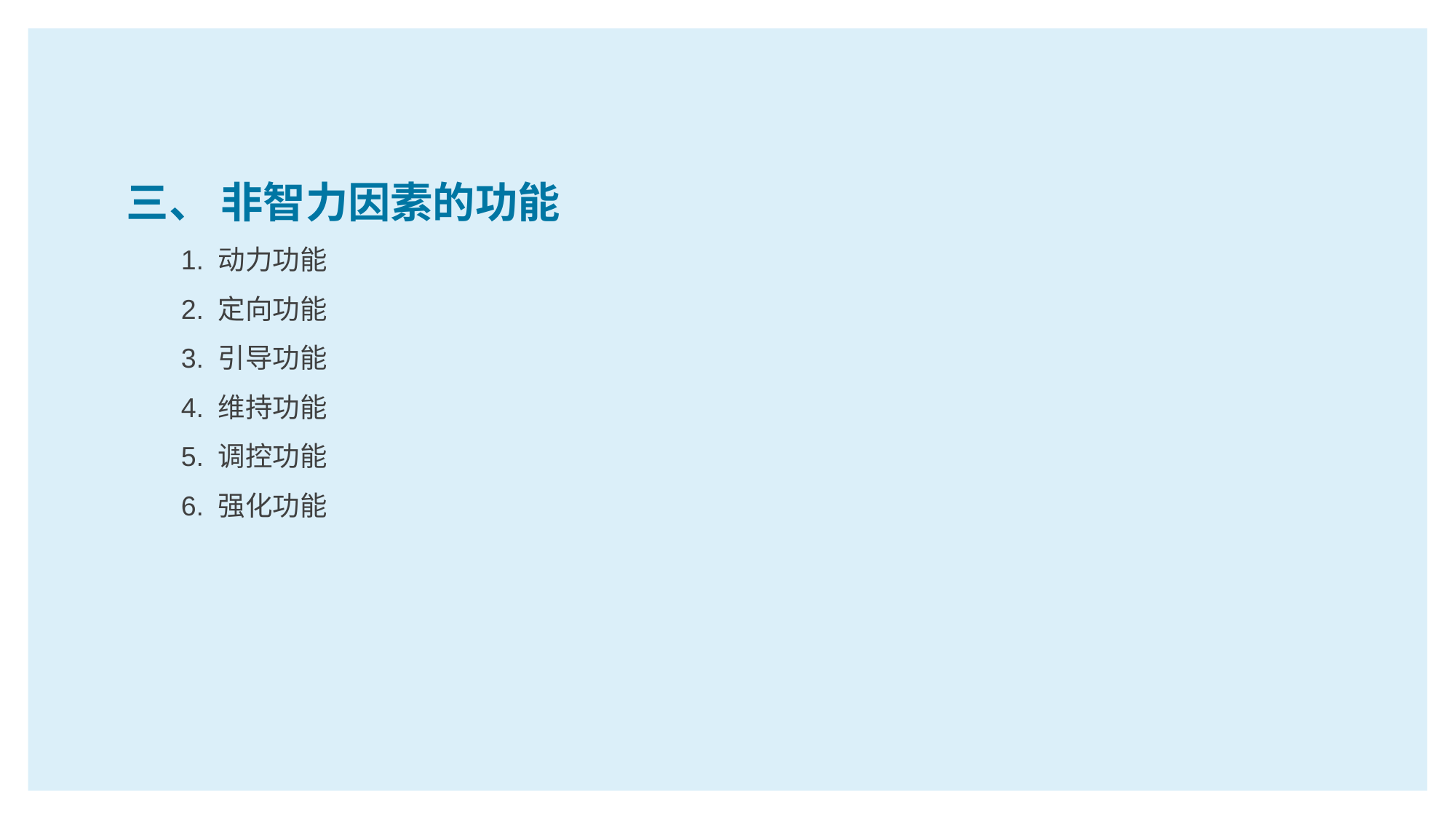

三、 非智力因素的功能
1. 动力功能
2. 定向功能
3. 引导功能
4. 维持功能
5. 调控功能
6. 强化功能